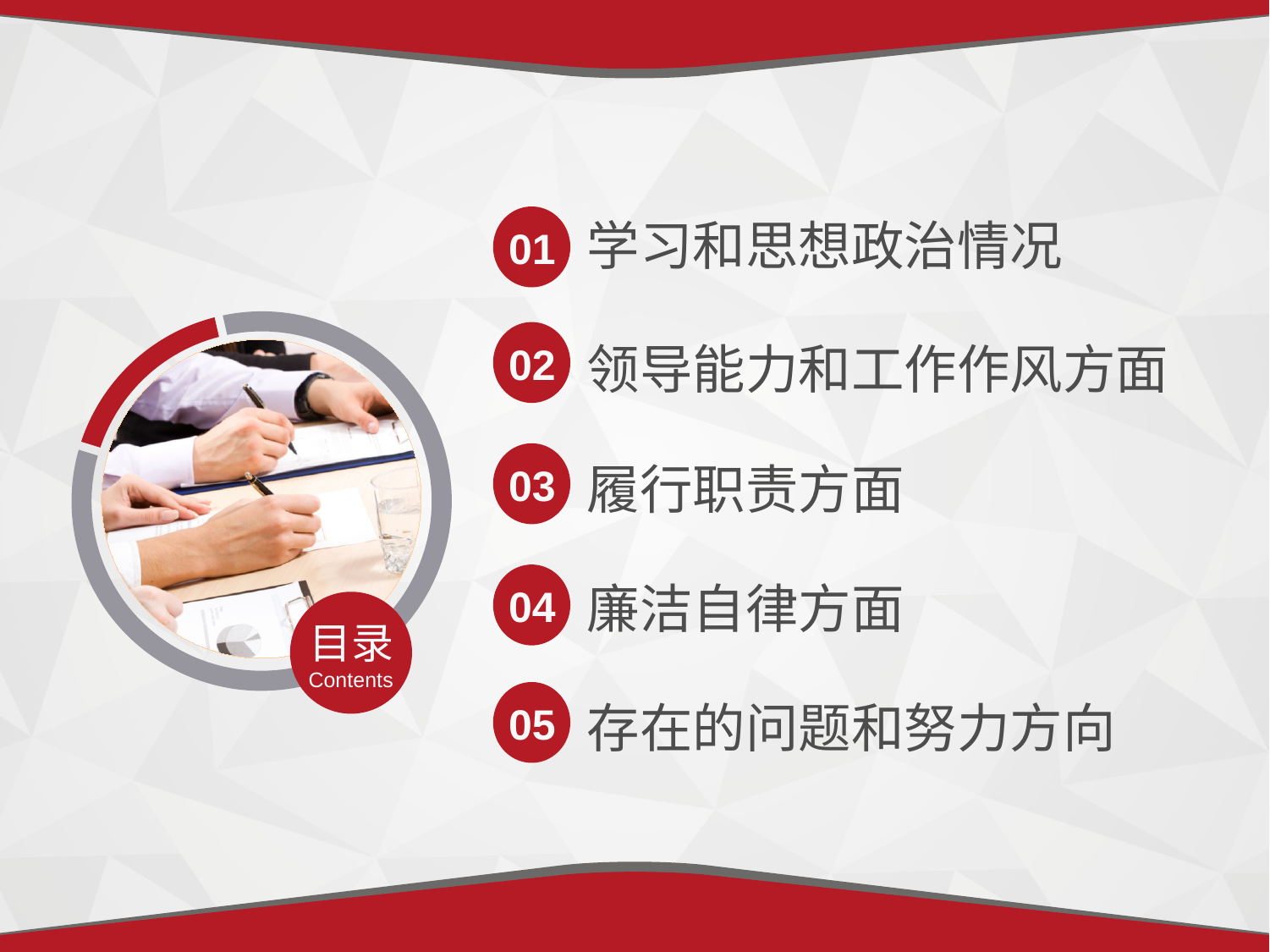

学习和思想政治情况
01

领导能力和工作作风方面
02

履行职责方面
03

廉洁自律方面
04

目录
Contents

存在的问题和努力方向
05